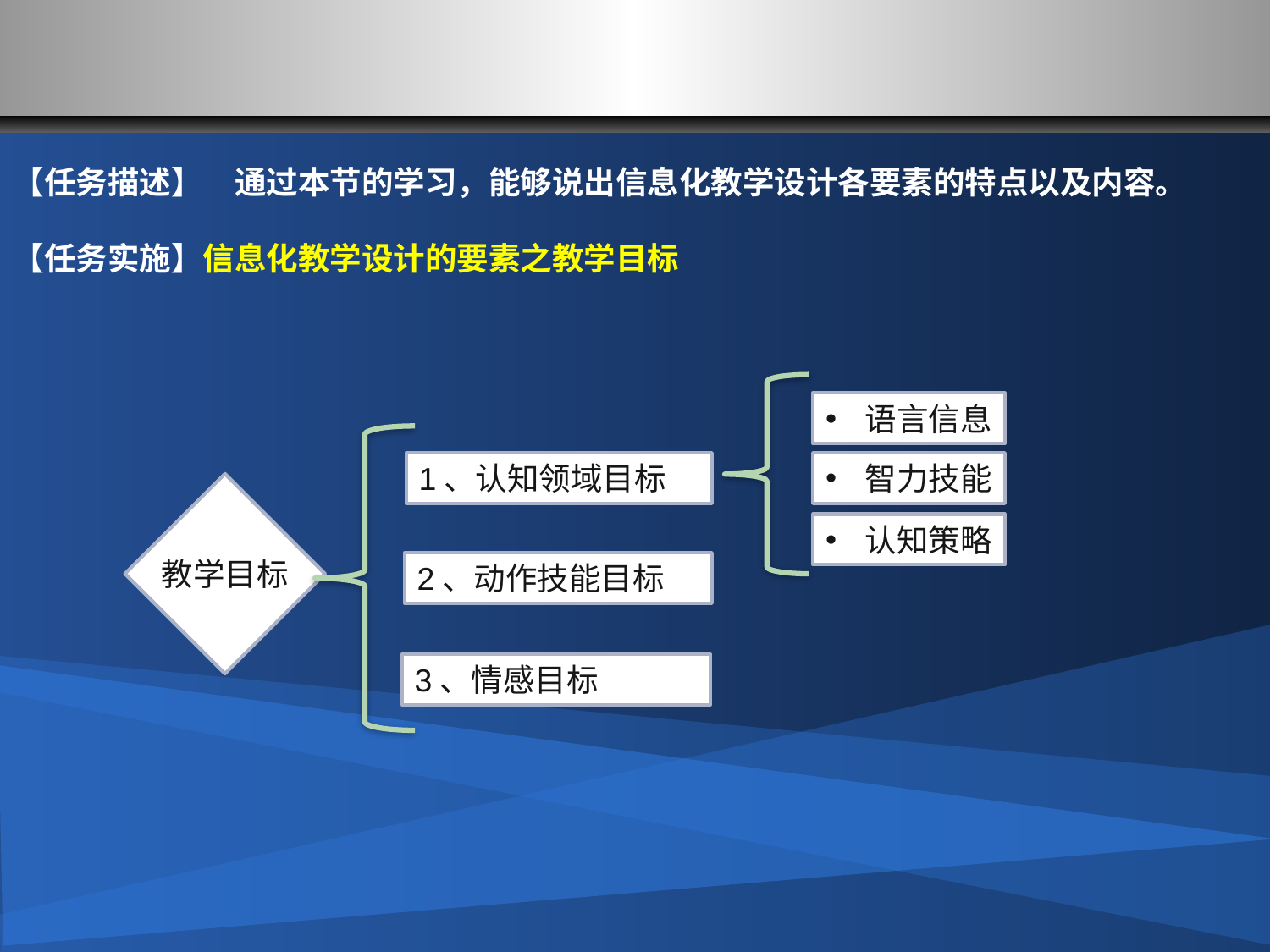

#
【任务描述】　通过本节的学习，能够说出信息化教学设计各要素的特点以及内容。

【任务实施】信息化教学设计的要素之教学目标

语言信息
智力技能
认知策略

1、认知领域目标
2、动作技能目标
3、情感目标
教学目标